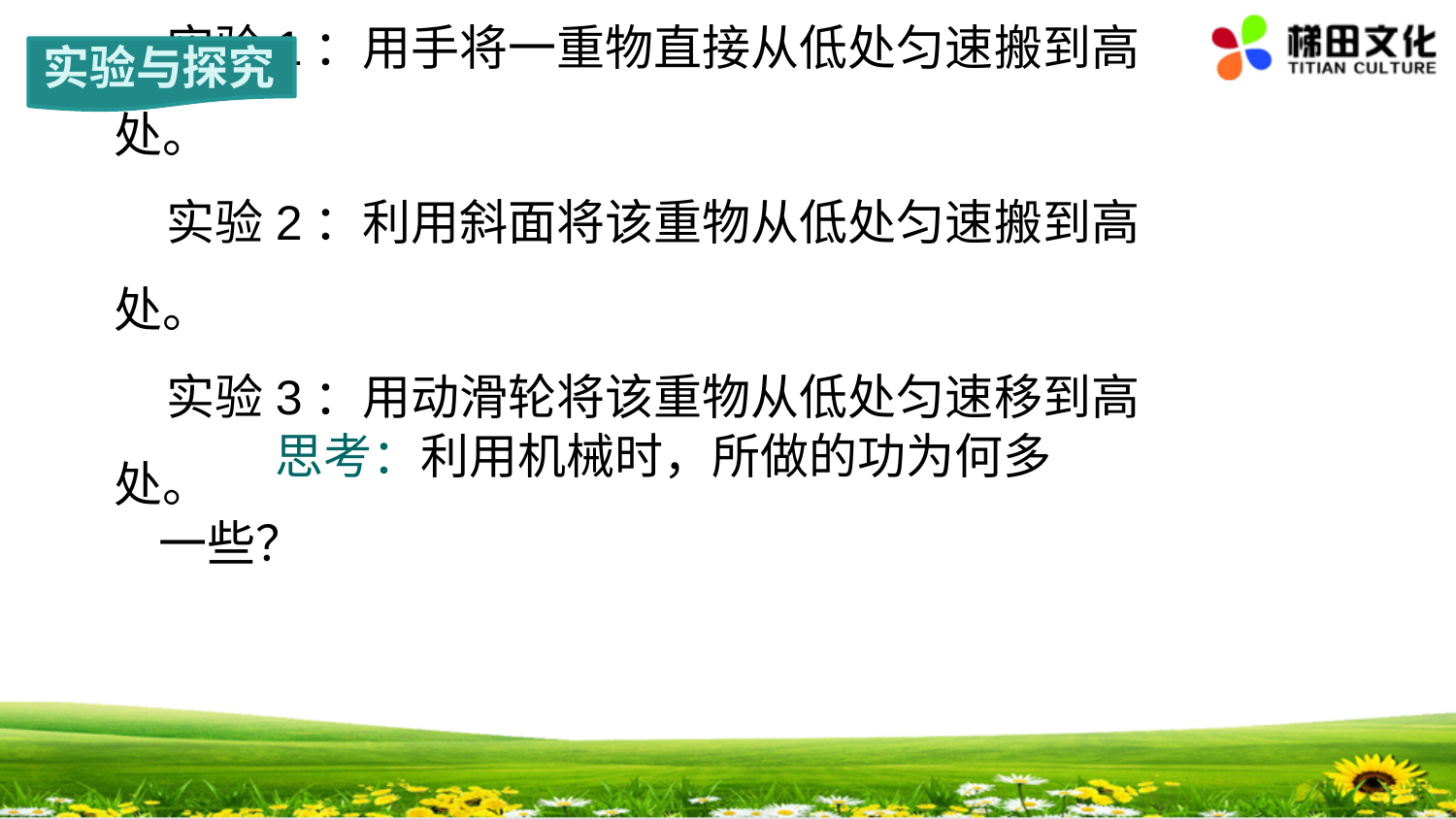

实验与探究

实验1：用手将一重物直接从低处匀速搬到高处。
实验2：利用斜面将该重物从低处匀速搬到高处。
实验3：用动滑轮将该重物从低处匀速移到高处。
思考：利用机械时，所做的功为何多一些？